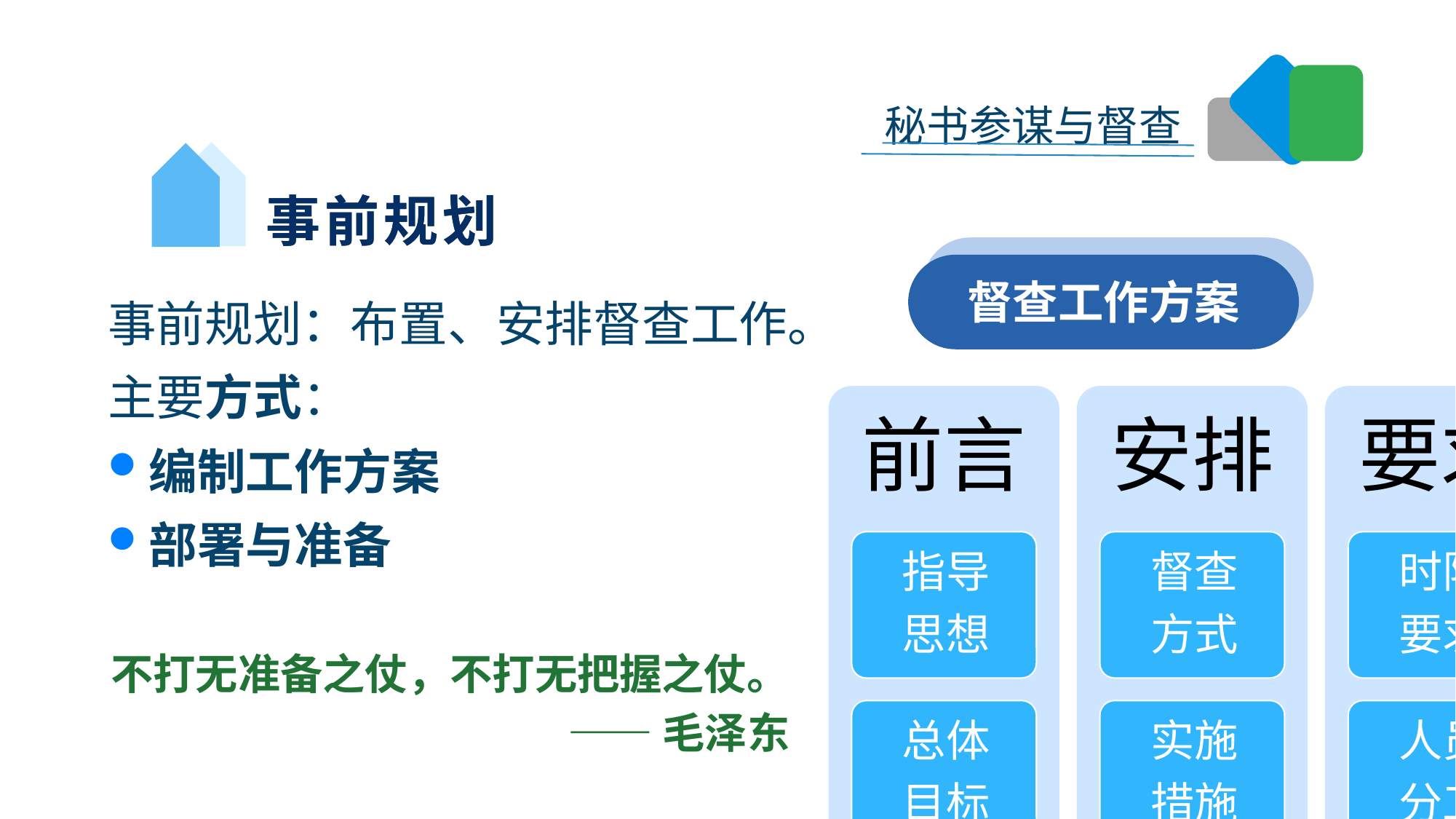

事前规划
事前规划

督查工作方案
事前规划：布置、安排督查工作。
主要方式：
编制工作方案
部署与准备

前言
指导
思想
总体
目标
安排
督查
方式
实施
措施
要求
时限
要求
人员
分工
不打无准备之仗，不打无把握之仗。
——毛泽东